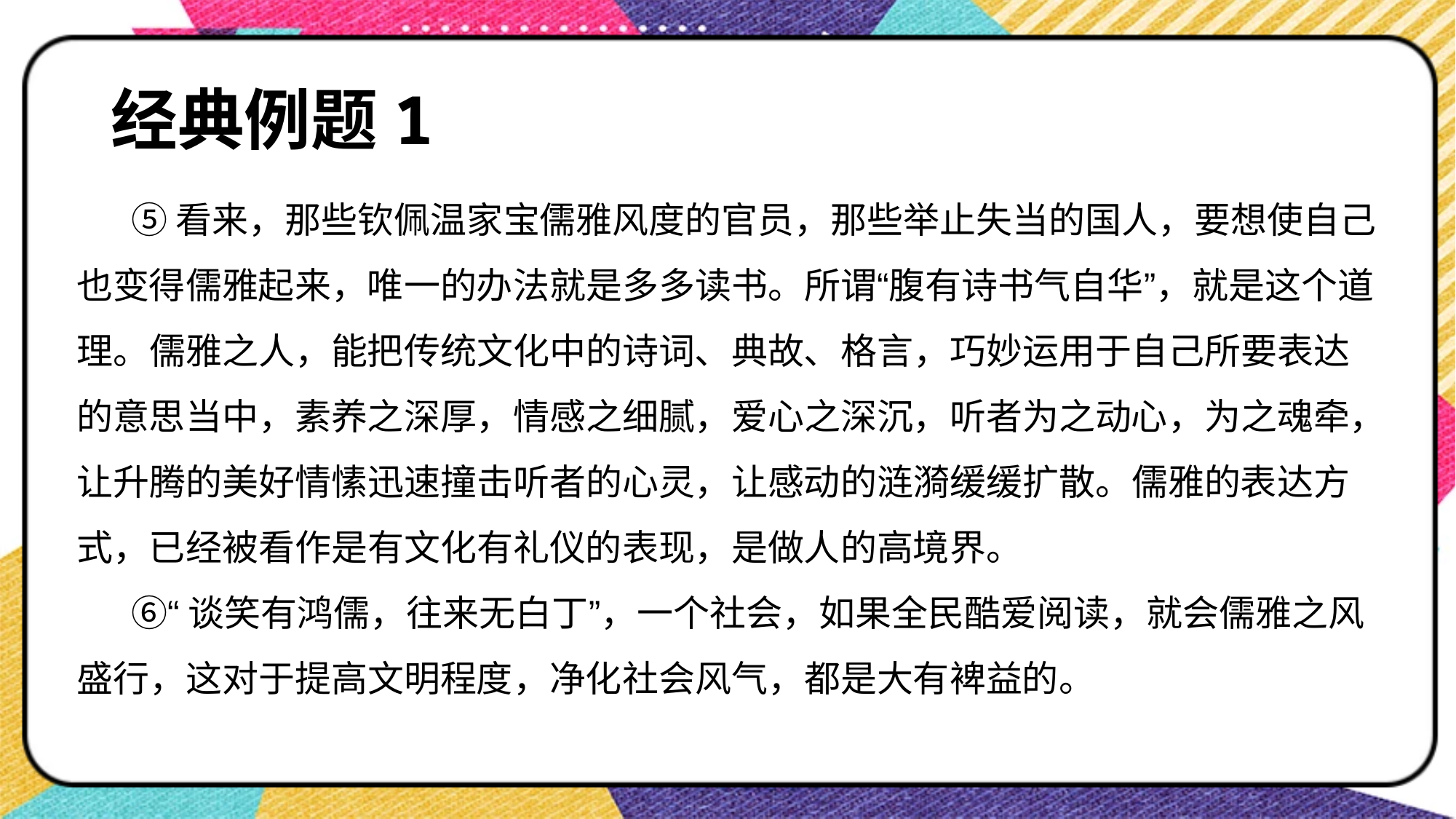

# 经典例题1

⑤看来，那些钦佩温家宝儒雅风度的官员，那些举止失当的国人，要想使自己也变得儒雅起来，唯一的办法就是多多读书。所谓“腹有诗书气自华”，就是这个道理。儒雅之人，能把传统文化中的诗词、典故、格言，巧妙运用于自己所要表达的意思当中，素养之深厚，情感之细腻，爱心之深沉，听者为之动心，为之魂牵，让升腾的美好情愫迅速撞击听者的心灵，让感动的涟漪缓缓扩散。儒雅的表达方式，已经被看作是有文化有礼仪的表现，是做人的高境界。
⑥“谈笑有鸿儒，往来无白丁”，一个社会，如果全民酷爱阅读，就会儒雅之风盛行，这对于提高文明程度，净化社会风气，都是大有裨益的。